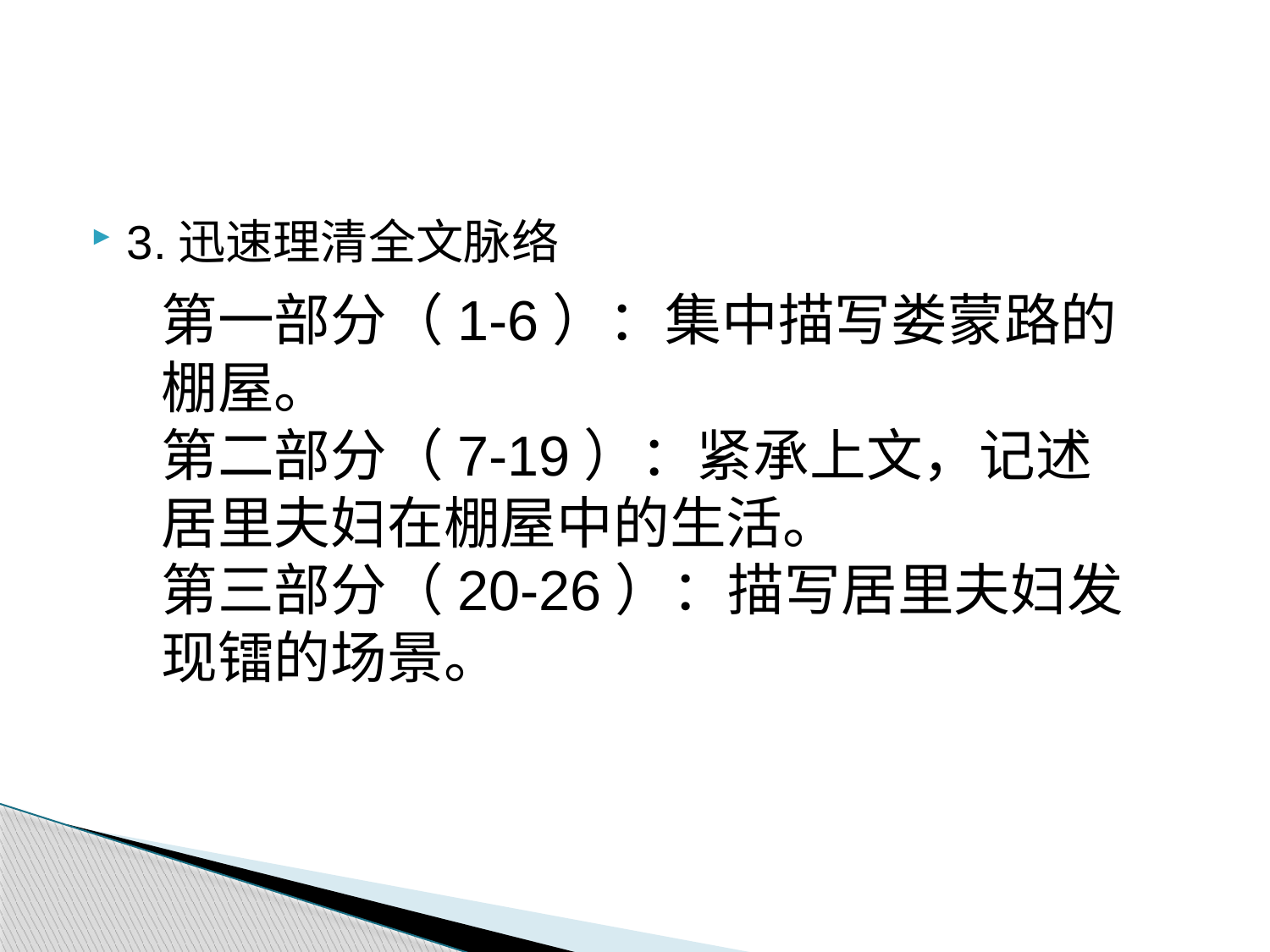

3.迅速理清全文脉络
第一部分（1-6）：集中描写娄蒙路的棚屋。
第二部分（7-19）：紧承上文，记述居里夫妇在棚屋中的生活。
第三部分（20-26）：描写居里夫妇发现镭的场景。